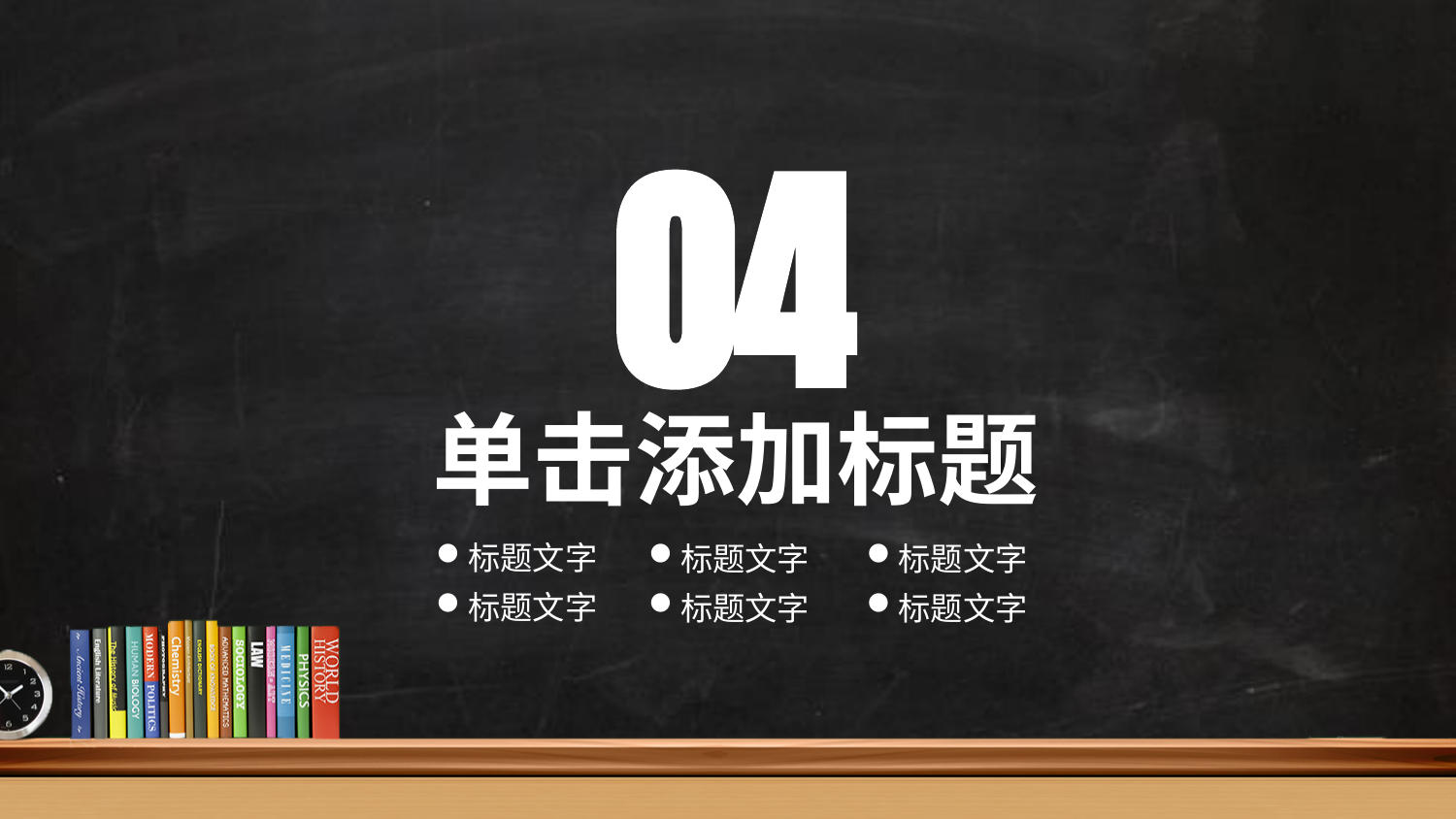

04
单击添加标题
标题文字
标题文字
标题文字
标题文字
标题文字
标题文字